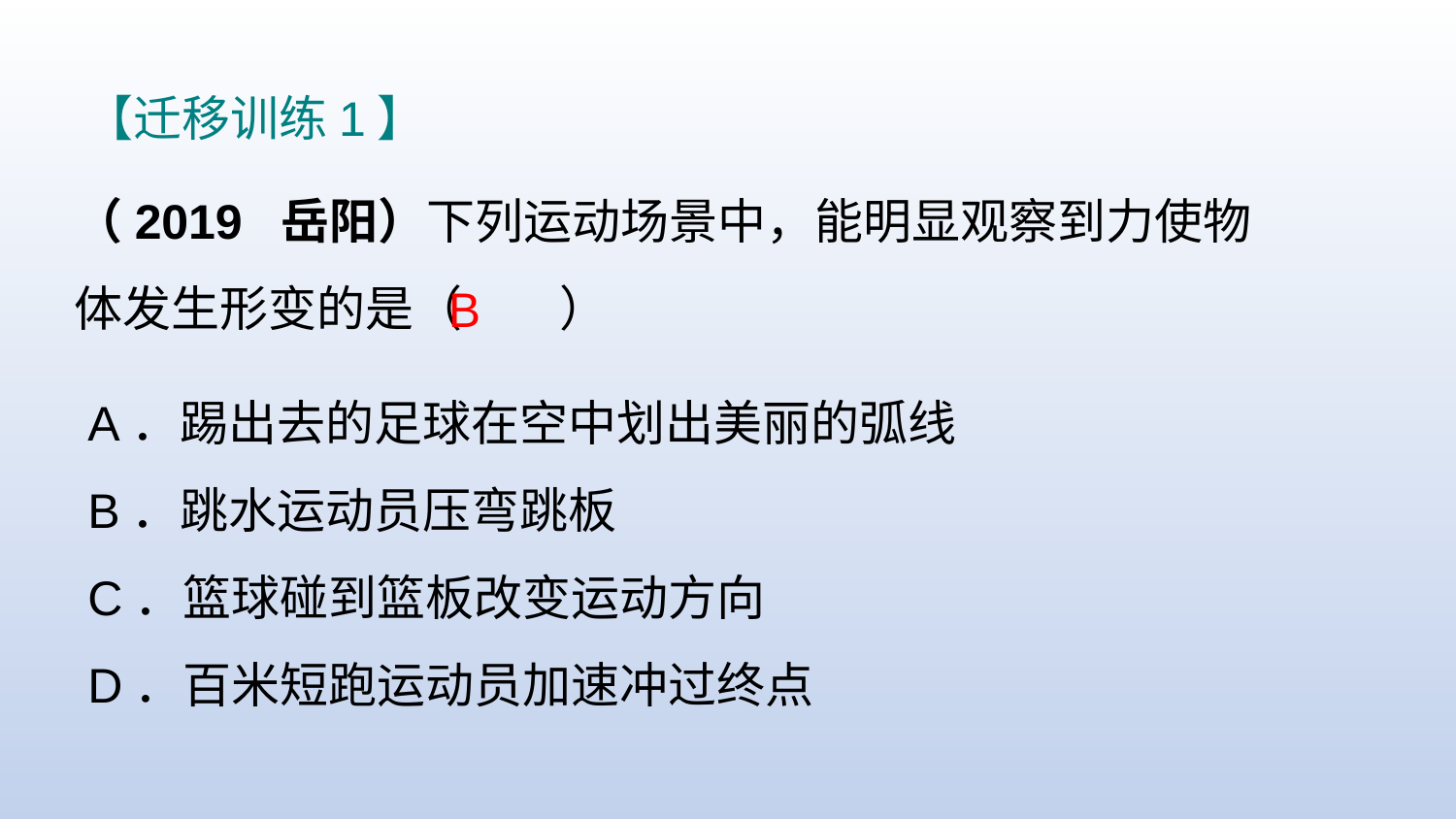

【迁移训练1】
（2019  岳阳）下列运动场景中，能明显观察到力使物体发生形变的是（　　）
B
A．踢出去的足球在空中划出美丽的弧线
B．跳水运动员压弯跳板
C．篮球碰到篮板改变运动方向
D．百米短跑运动员加速冲过终点